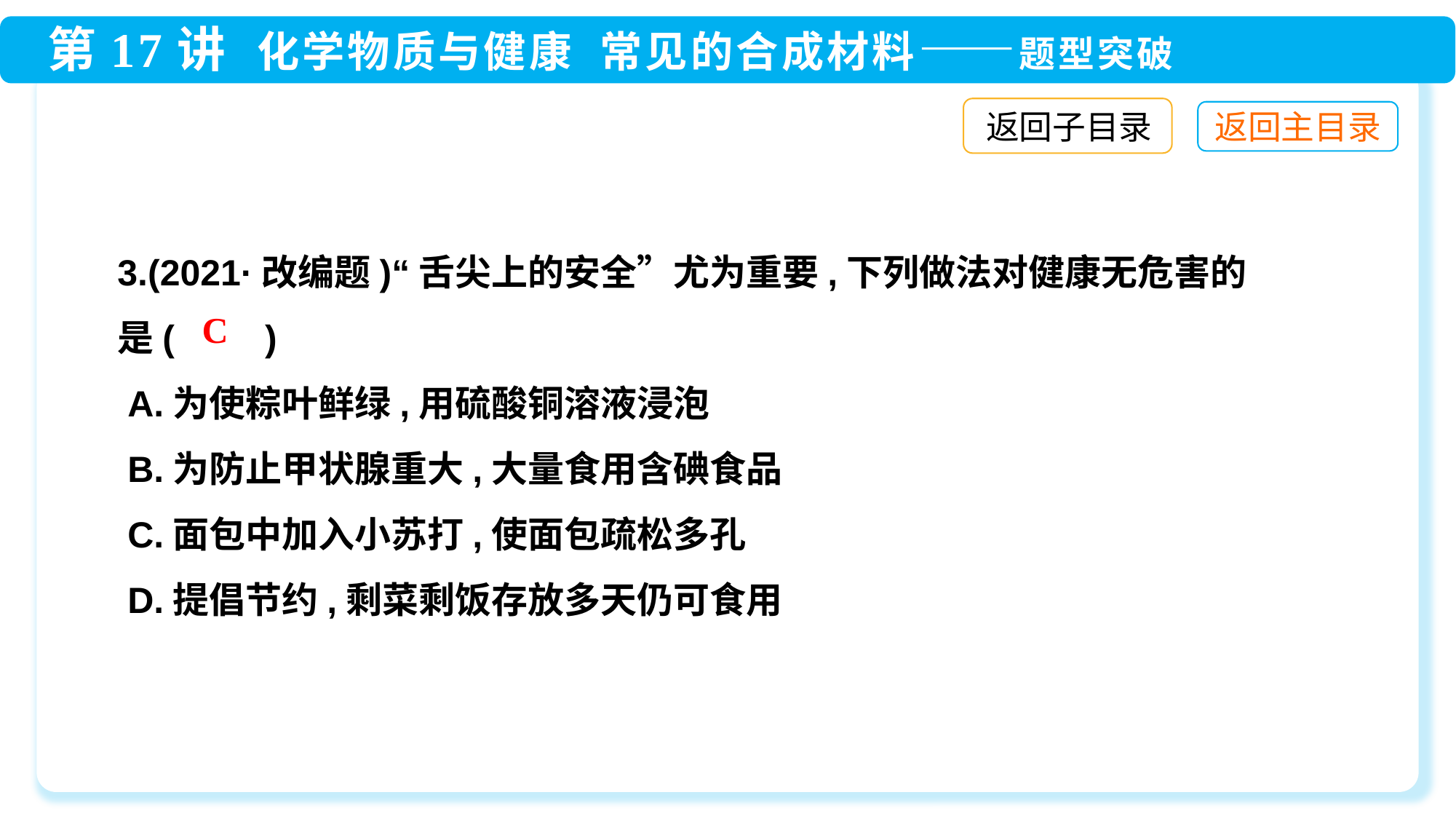

返回子目录
3.(2021·改编题)“舌尖上的安全”尤为重要,下列做法对健康无危害的
是(　　)
 A.为使粽叶鲜绿,用硫酸铜溶液浸泡
 B.为防止甲状腺重大,大量食用含碘食品
 C.面包中加入小苏打,使面包疏松多孔
 D.提倡节约,剩菜剩饭存放多天仍可食用
C